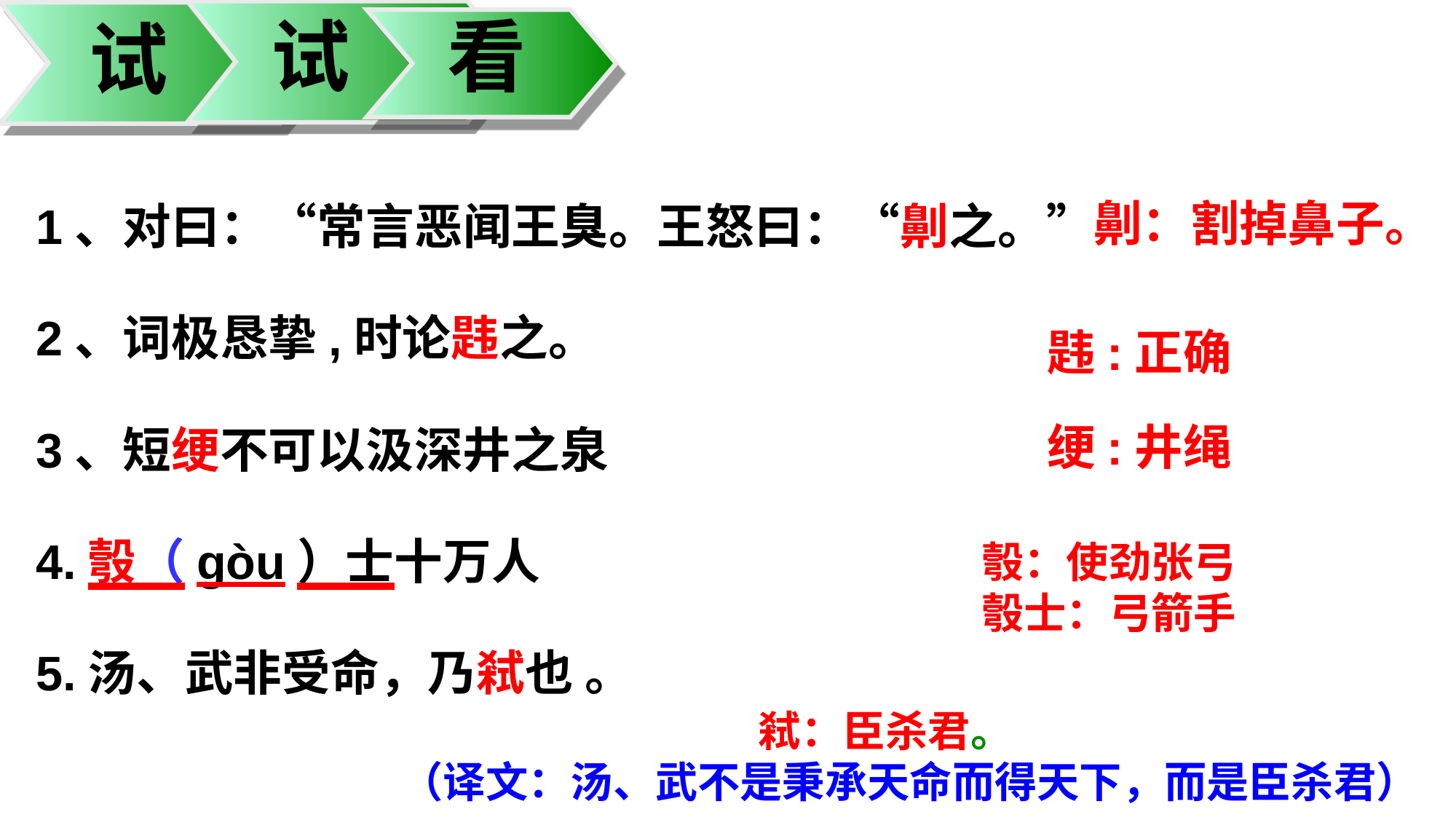

试
看

试

1、对曰：“常言恶闻王臭。王怒曰：“劓之。”
2、词极恳挚,时论韪之。
3、短绠不可以汲深井之泉
4.彀（gòu）士十万人
5.汤、武非受命，乃弒也 。
劓：割掉鼻子。
韪:正确
绠:井绳
彀：使劲张弓
彀士：弓箭手
                                    弒：臣杀君。
（译文：汤、武不是秉承天命而得天下，而是臣杀君）